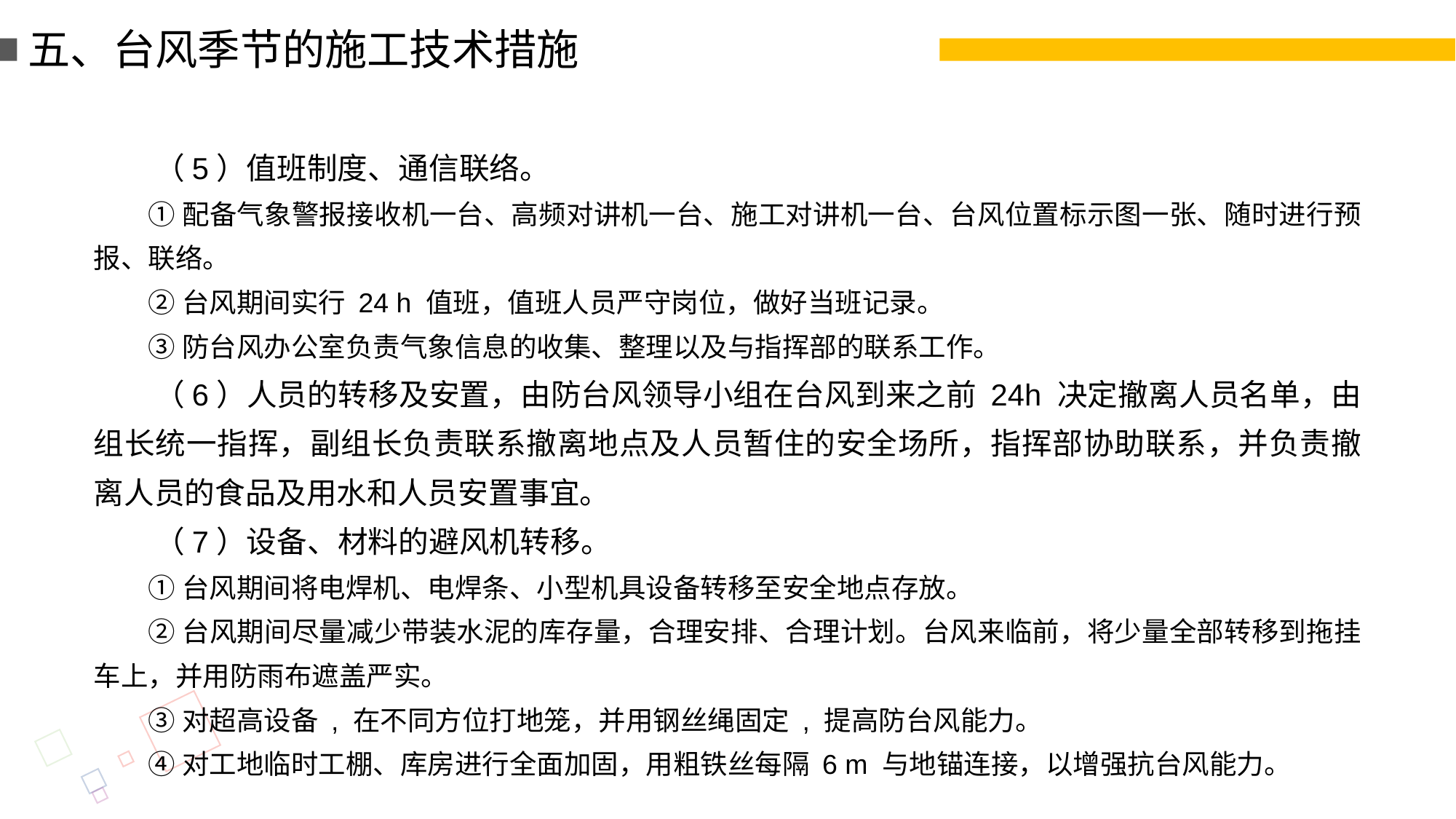

五、台风季节的施工技术措施
（5）值班制度、通信联络。
①配备气象警报接收机一台、高频对讲机一台、施工对讲机一台、台风位置标示图一张、随时进行预报、联络。
②台风期间实行 24 h 值班，值班人员严守岗位，做好当班记录。
③防台风办公室负责气象信息的收集、整理以及与指挥部的联系工作。
（6）人员的转移及安置，由防台风领导小组在台风到来之前 24h 决定撤离人员名单，由组长统一指挥，副组长负责联系撤离地点及人员暂住的安全场所，指挥部协助联系，并负责撤离人员的食品及用水和人员安置事宜。
（7）设备、材料的避风机转移。
①台风期间将电焊机、电焊条、小型机具设备转移至安全地点存放。
②台风期间尽量减少带装水泥的库存量，合理安排、合理计划。台风来临前，将少量全部转移到拖挂车上，并用防雨布遮盖严实。
③对超高设备 , 在不同方位打地笼，并用钢丝绳固定 , 提高防台风能力。
④对工地临时工棚、库房进行全面加固，用粗铁丝每隔 6 m 与地锚连接，以增强抗台风能力。